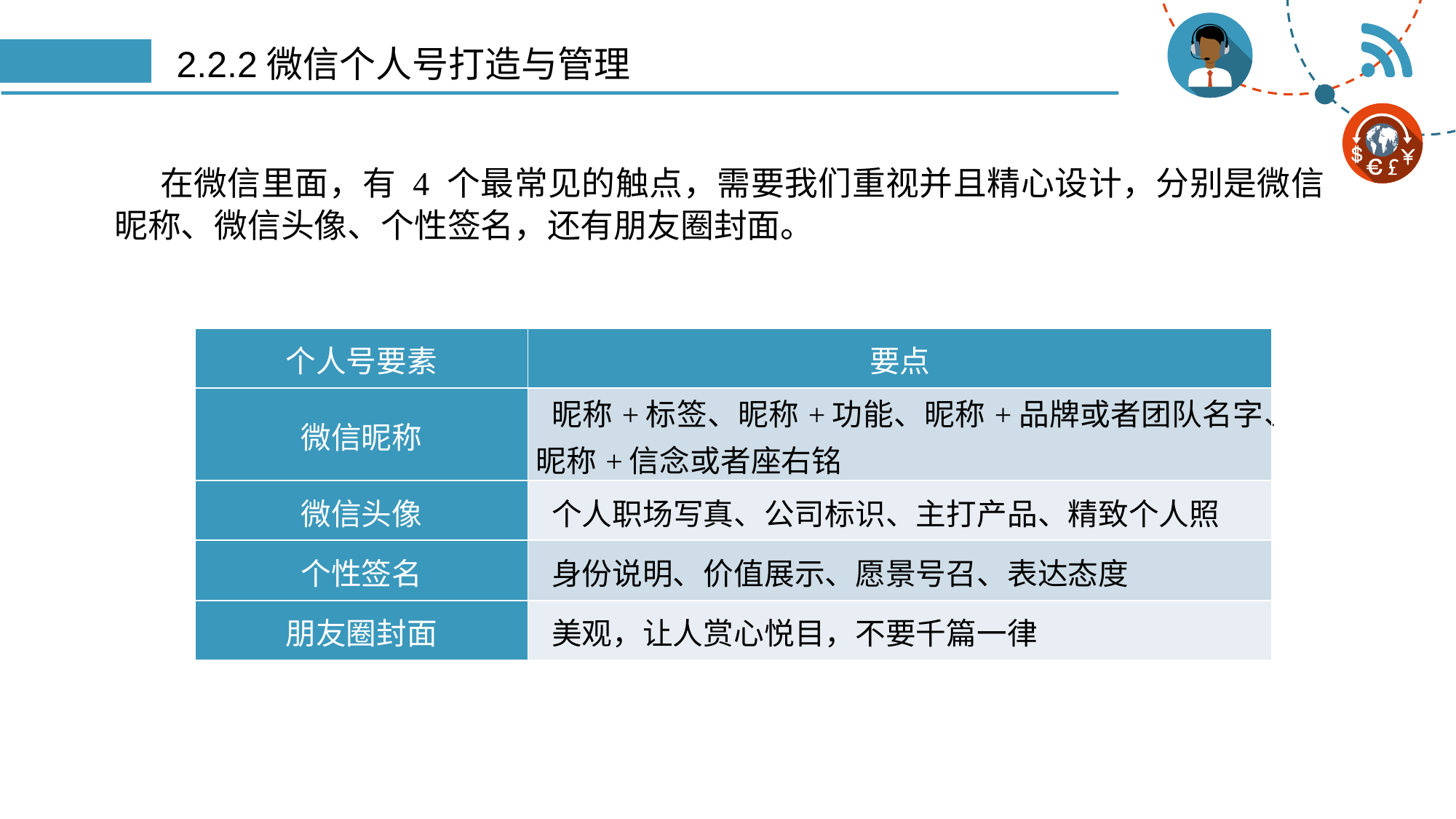

# 2.2.2微信个人号打造与管理

 在微信里面，有 4 个最常见的触点，需要我们重视并且精心设计，分别是微信昵称、微信头像、个性签名，还有朋友圈封面。

| 个人号要素 | 要点 |
| --- | --- |
| 微信昵称 | 昵称+标签、昵称+功能、昵称+品牌或者团队名字、昵称+信念或者座右铭 |
| 微信头像 | 个人职场写真、公司标识、主打产品、精致个人照 |
| 个性签名 | 身份说明、价值展示、愿景号召、表达态度 |
| 朋友圈封面 | 美观，让人赏心悦目，不要千篇一律 |